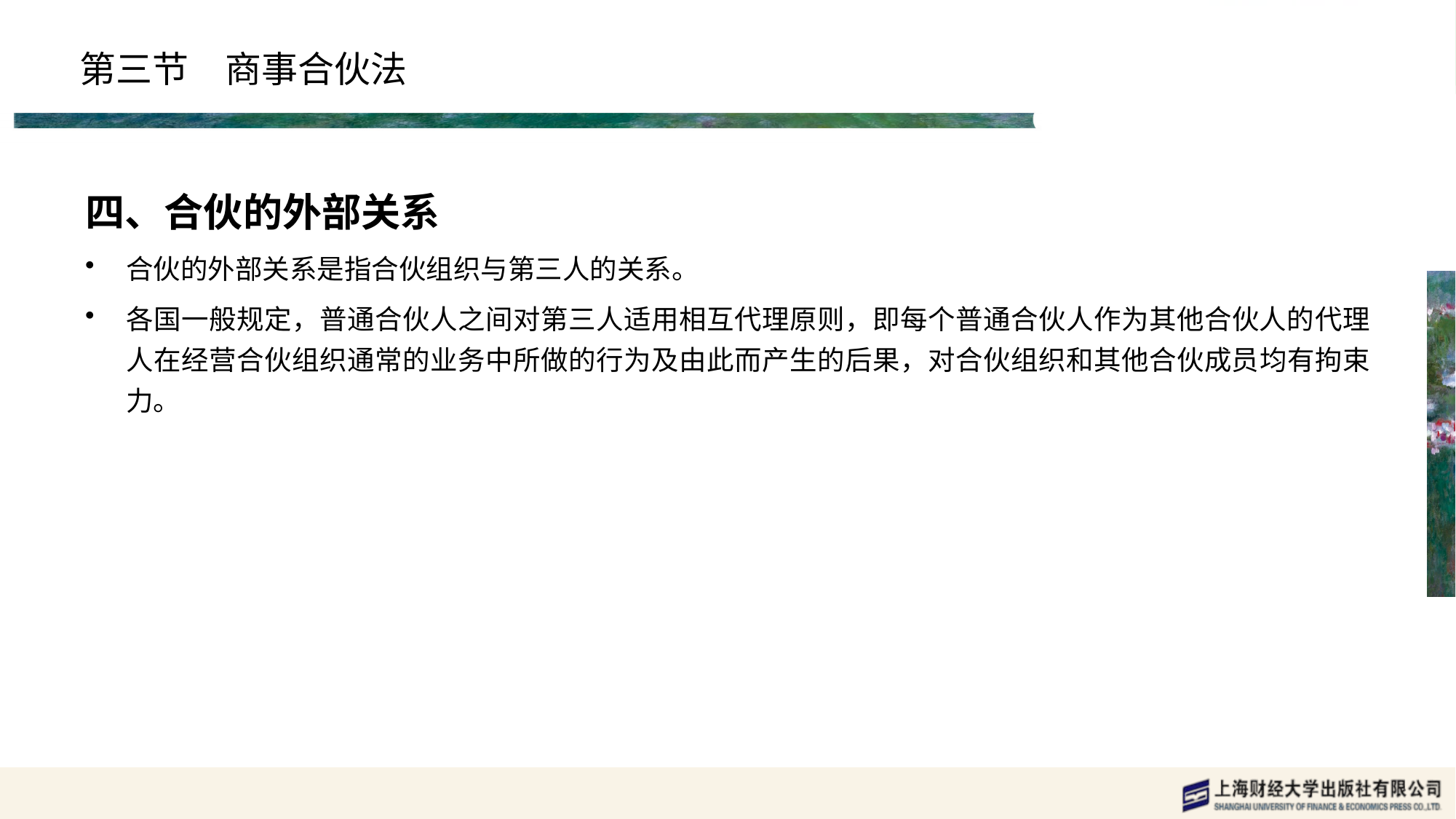

# 第三节　商事合伙法
四、合伙的外部关系
合伙的外部关系是指合伙组织与第三人的关系。
各国一般规定，普通合伙人之间对第三人适用相互代理原则，即每个普通合伙人作为其他合伙人的代理人在经营合伙组织通常的业务中所做的行为及由此而产生的后果，对合伙组织和其他合伙成员均有拘束力。